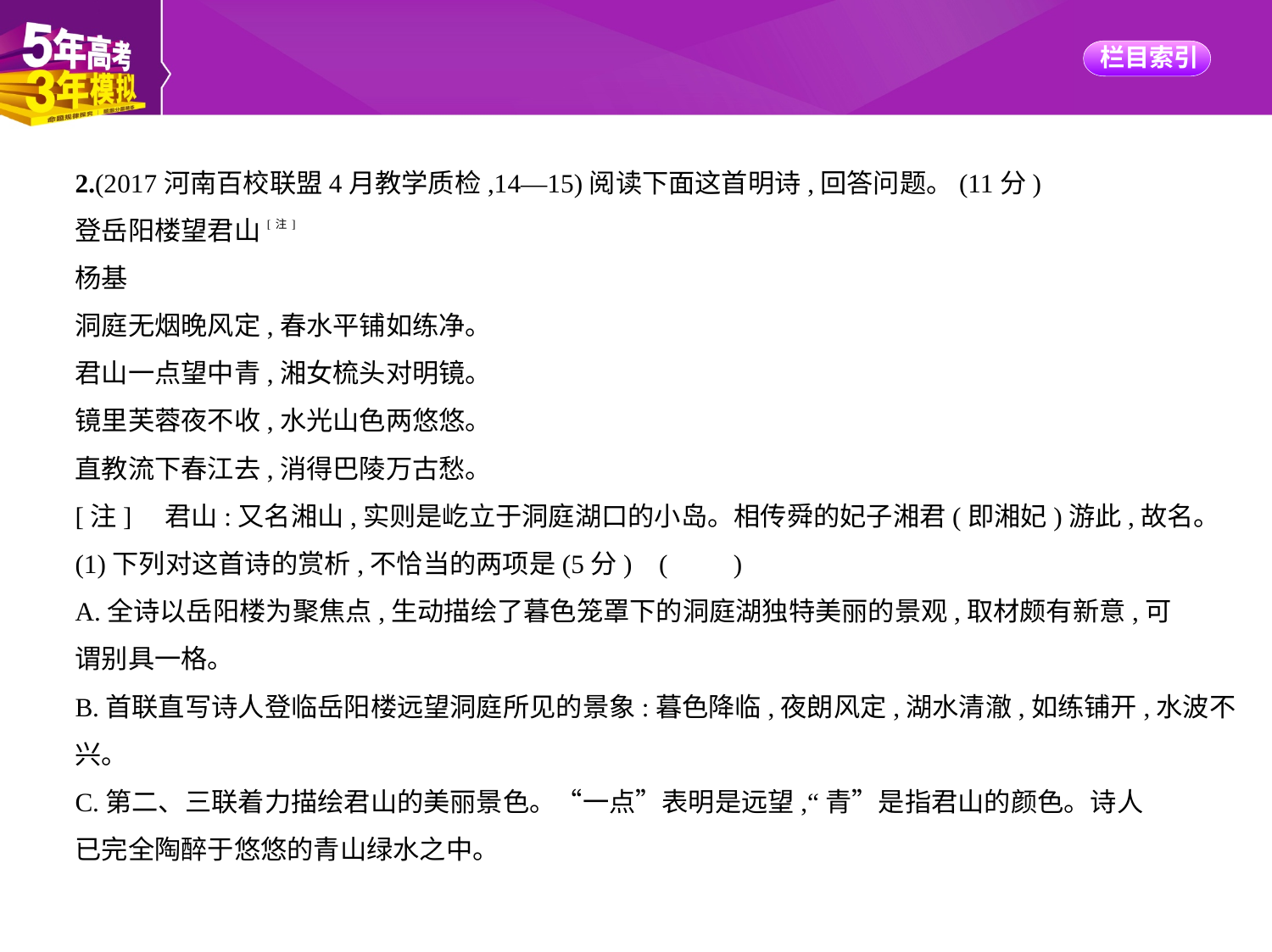

2.(2017河南百校联盟4月教学质检,14—15)阅读下面这首明诗,回答问题。(11分)
登岳阳楼望君山[注]
杨基
洞庭无烟晚风定,春水平铺如练净。
君山一点望中青,湘女梳头对明镜。
镜里芙蓉夜不收,水光山色两悠悠。
直教流下春江去,消得巴陵万古愁。
[注]　君山:又名湘山,实则是屹立于洞庭湖口的小岛。相传舜的妃子湘君(即湘妃)游此,故名。
(1)下列对这首诗的赏析,不恰当的两项是(5分) (　　)
A.全诗以岳阳楼为聚焦点,生动描绘了暮色笼罩下的洞庭湖独特美丽的景观,取材颇有新意,可
谓别具一格。
B.首联直写诗人登临岳阳楼远望洞庭所见的景象:暮色降临,夜朗风定,湖水清澈,如练铺开,水波不兴。
C.第二、三联着力描绘君山的美丽景色。“一点”表明是远望,“青”是指君山的颜色。诗人
已完全陶醉于悠悠的青山绿水之中。